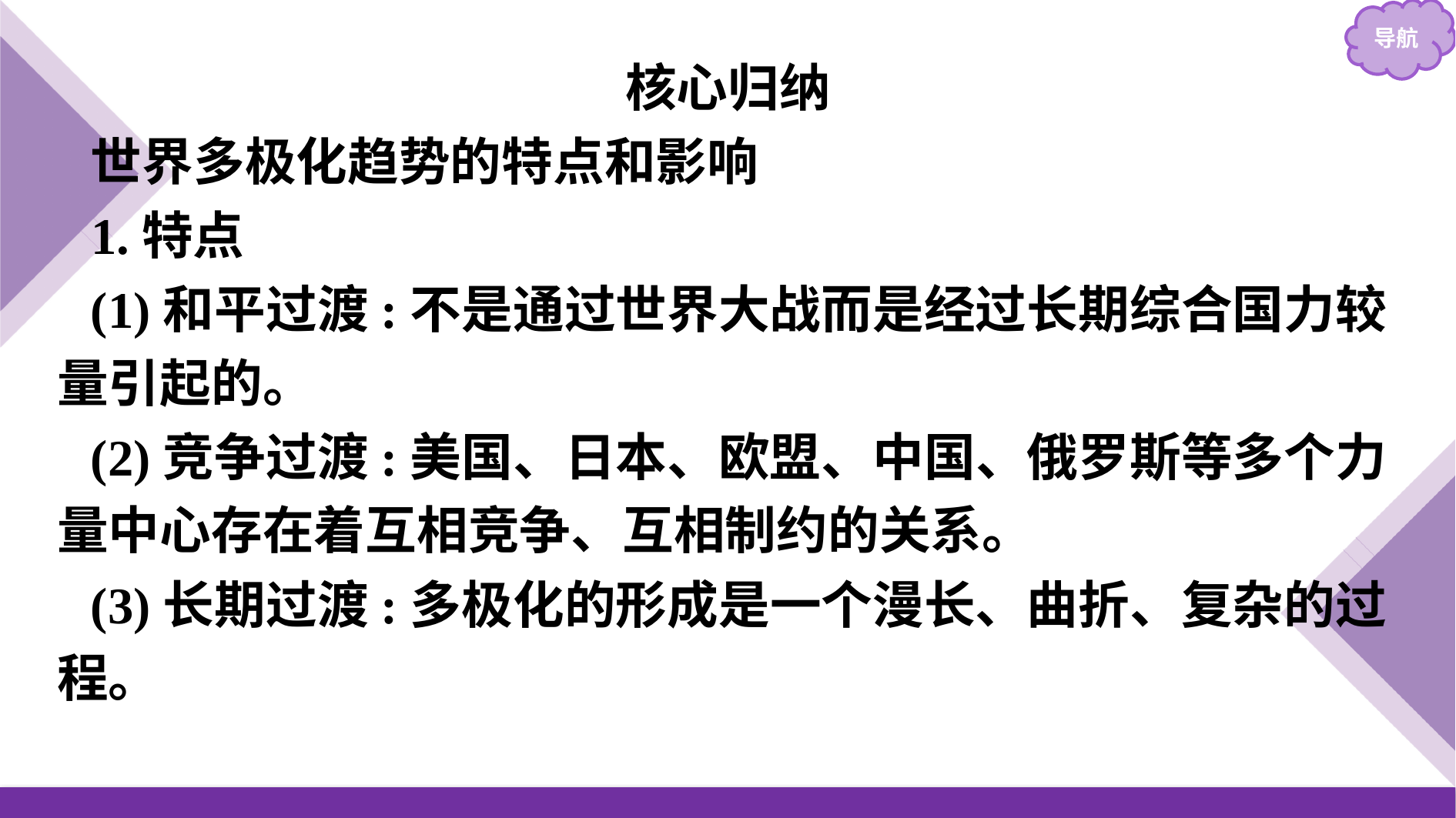

核心归纳
世界多极化趋势的特点和影响
1.特点
(1)和平过渡:不是通过世界大战而是经过长期综合国力较量引起的。
(2)竞争过渡:美国、日本、欧盟、中国、俄罗斯等多个力量中心存在着互相竞争、互相制约的关系。
(3)长期过渡:多极化的形成是一个漫长、曲折、复杂的过程。